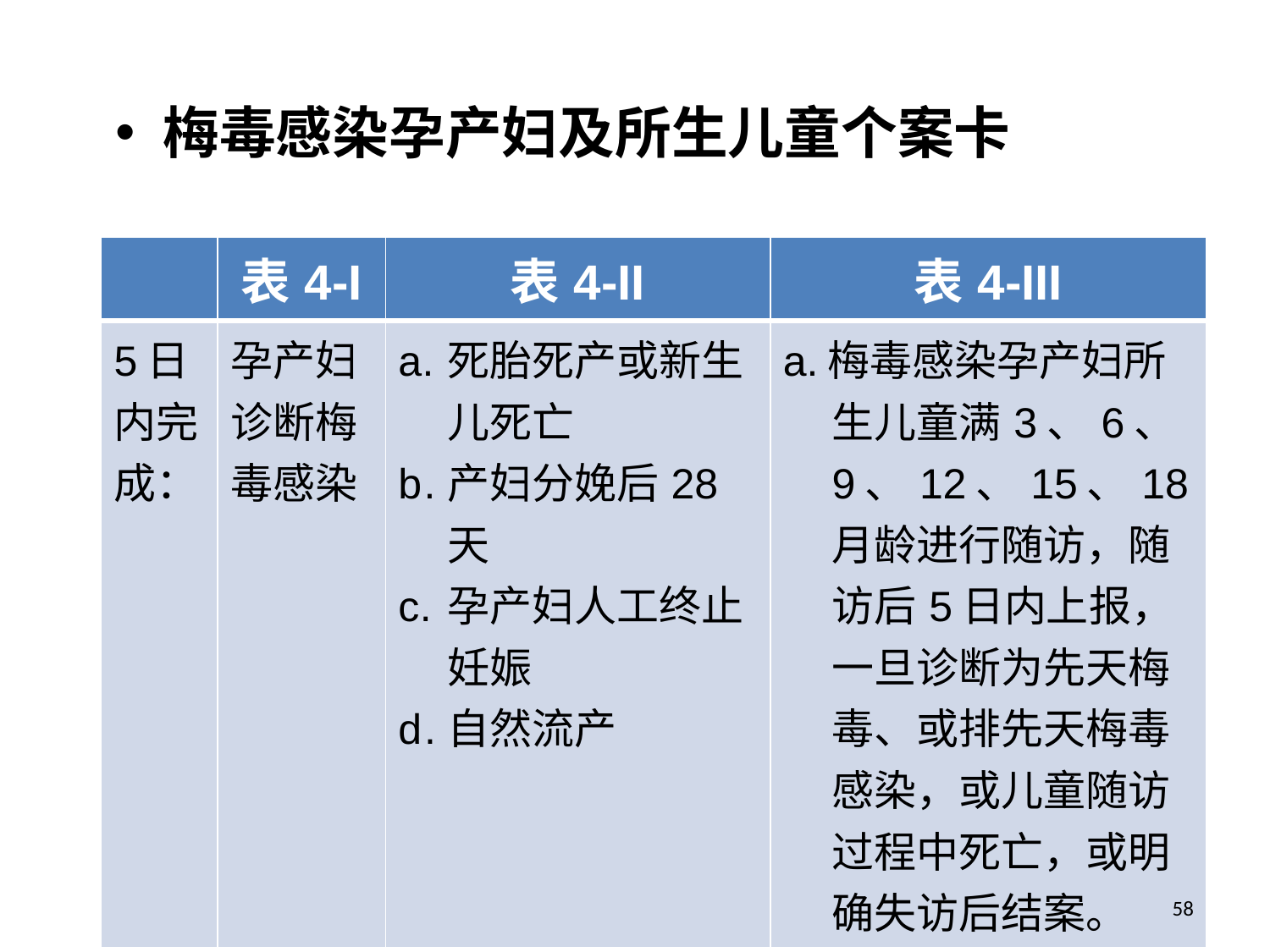

梅毒感染孕产妇及所生儿童个案卡
|  | 表4-I | 表4-II | 表4-III |
| --- | --- | --- | --- |
| 5日内完成： | 孕产妇诊断梅毒感染 | 死胎死产或新生儿死亡 产妇分娩后28天 孕产妇人工终止妊娠 自然流产 | a.梅毒感染孕产妇所生儿童满3、6、9、12、15、18月龄进行随访，随访后5日内上报，一旦诊断为先天梅毒、或排先天梅毒感染，或儿童随访过程中死亡，或明确失访后结案。 |
58